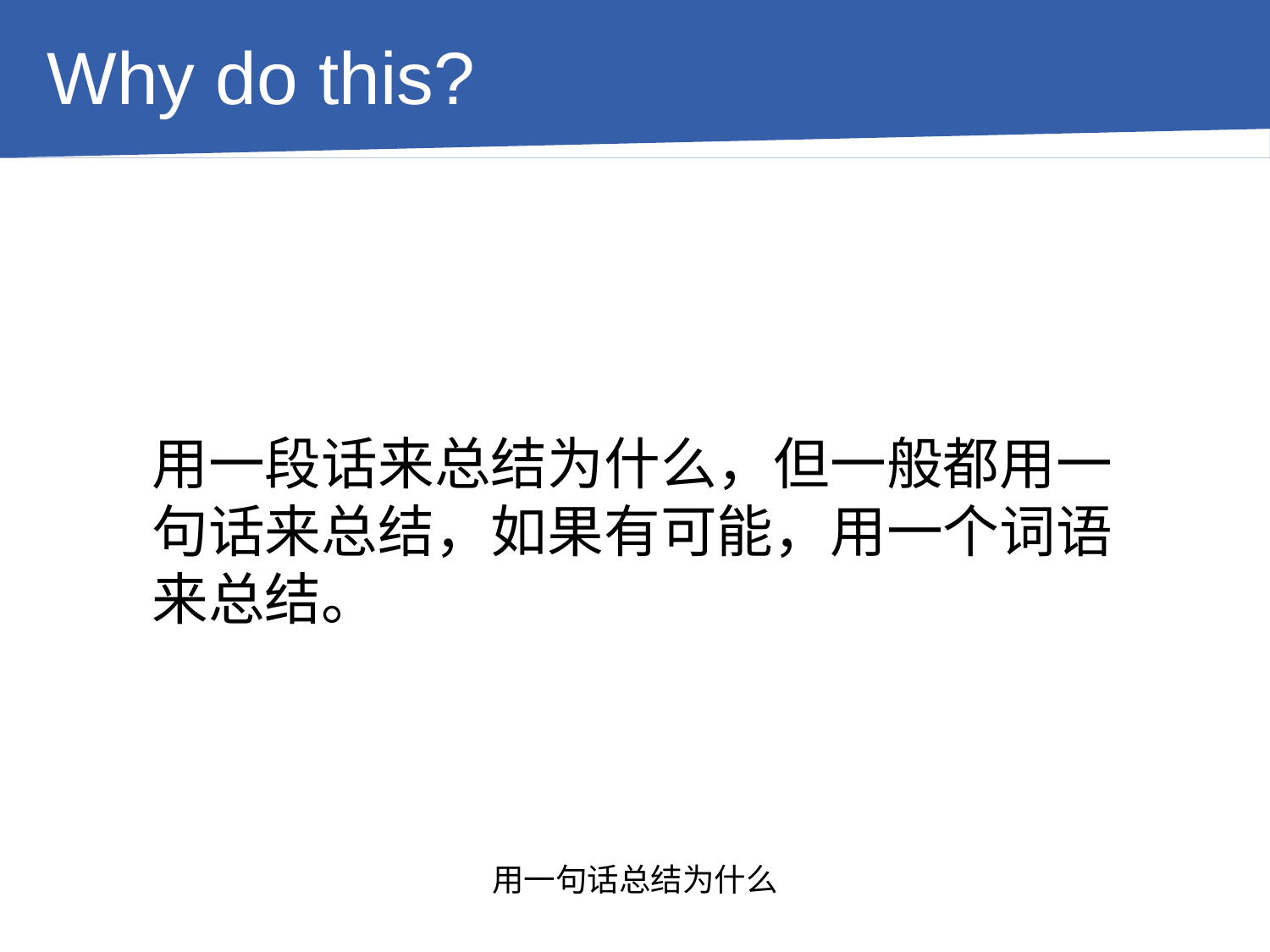

Why do this?
用一段话来总结为什么，但一般都用一句话来总结，如果有可能，用一个词语来总结。
用一句话总结为什么